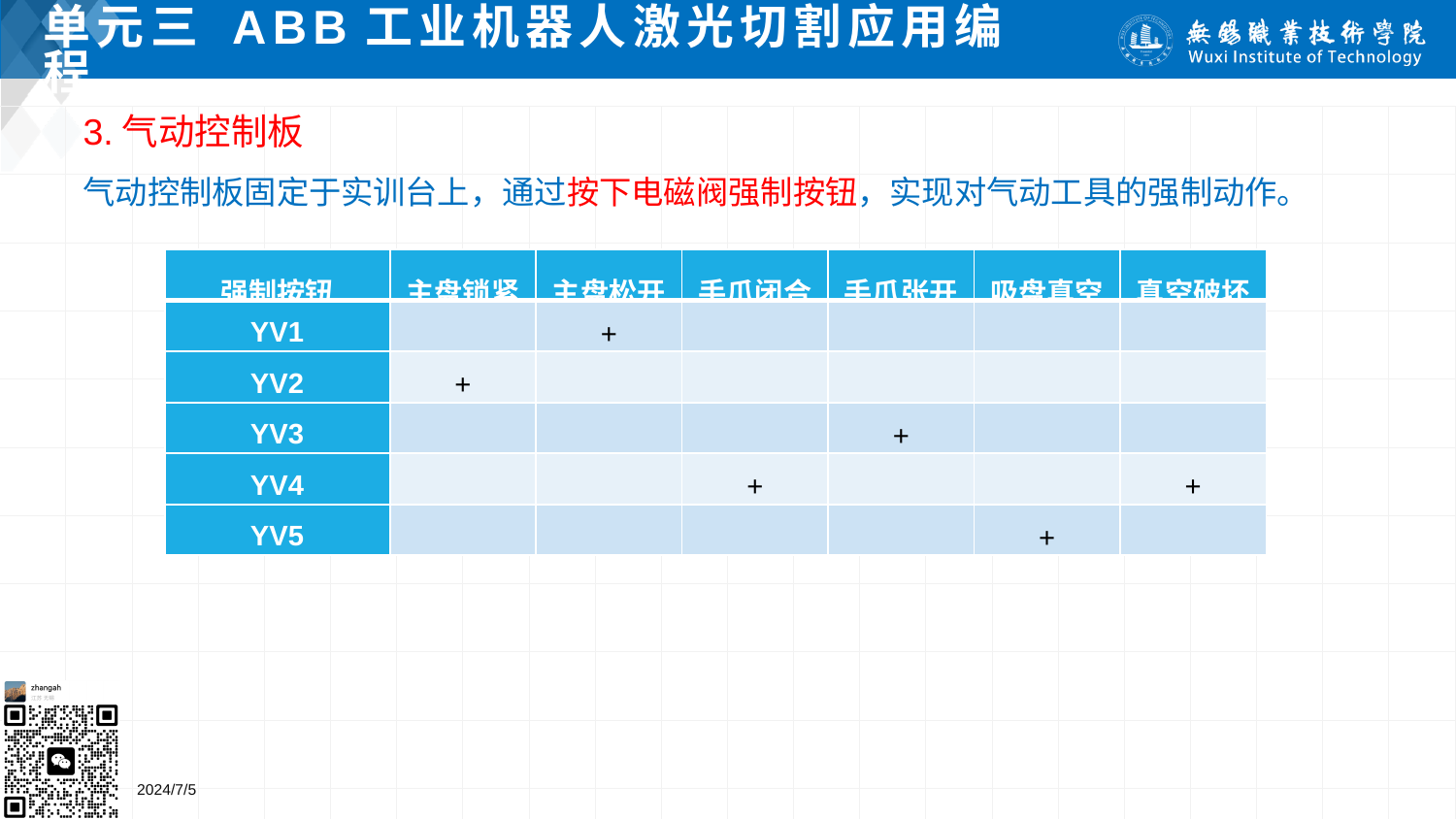

# 单元三 ABB工业机器人激光切割应用编程
3.气动控制板
气动控制板固定于实训台上，通过按下电磁阀强制按钮，实现对气动工具的强制动作。
| 强制按钮 | 主盘锁紧 | 主盘松开 | 手爪闭合 | 手爪张开 | 吸盘真空 | 真空破坏 |
| --- | --- | --- | --- | --- | --- | --- |
| YV1 |  | + |  |  |  |  |
| YV2 | + |  |  |  |  |  |
| YV3 |  |  |  | + |  |  |
| YV4 |  |  | + |  |  | + |
| YV5 |  |  |  |  | + |  |
2024/7/5